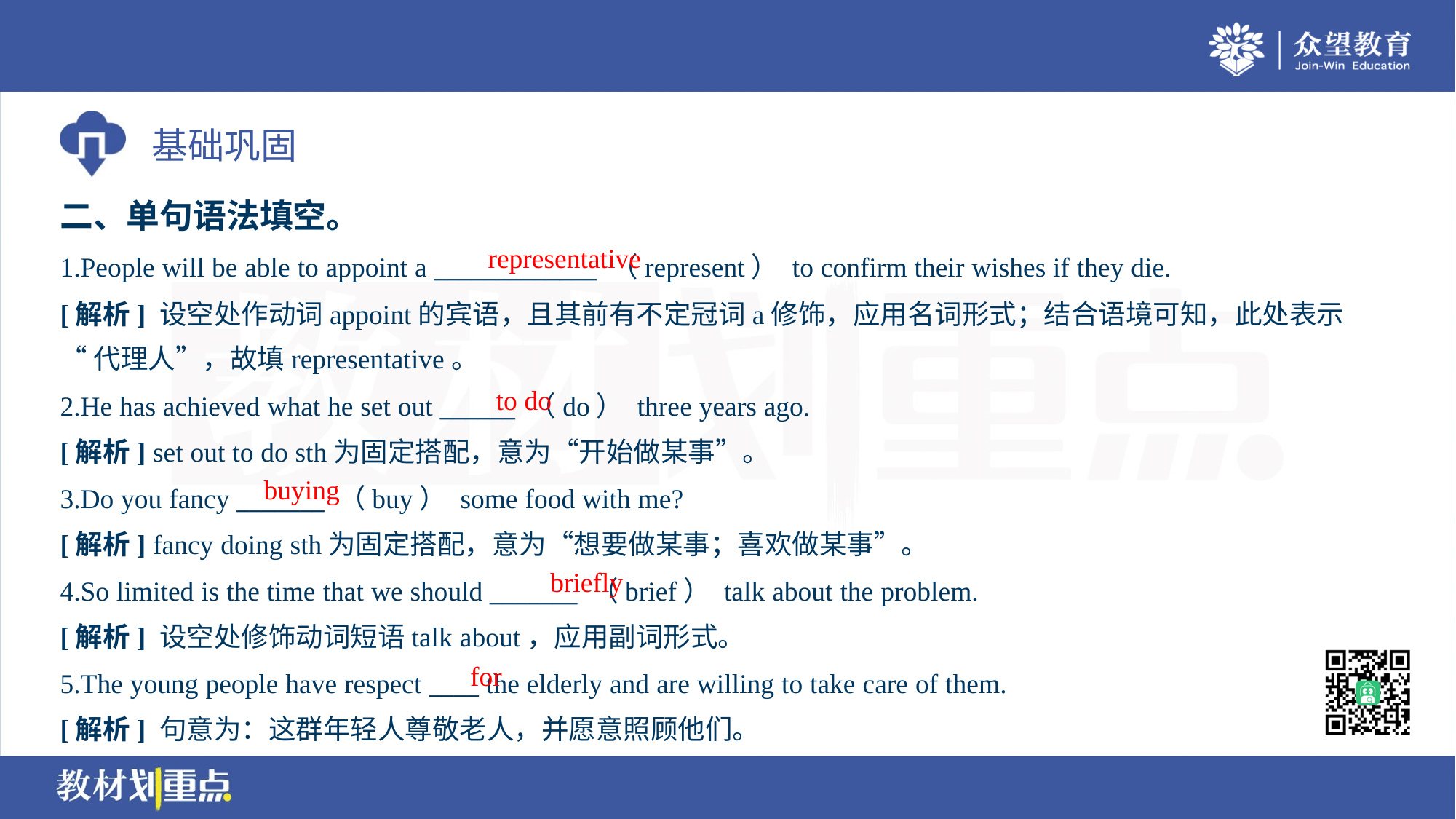

二、单句语法填空。
representative
1.People will be able to appoint a _____________ （represent） to confirm their wishes if they die.
[解析] 设空处作动词appoint的宾语，且其前有不定冠词a修饰，应用名词形式；结合语境可知，此处表示
“代理人”，故填representative。
to do
2.He has achieved what he set out ______ （do） three years ago.
[解析] set out to do sth为固定搭配，意为“开始做某事”。
buying
3.Do you fancy _______ （buy） some food with me?
[解析] fancy doing sth为固定搭配，意为“想要做某事；喜欢做某事”。
briefly
4.So limited is the time that we should _______ （brief） talk about the problem.
[解析] 设空处修饰动词短语talk about，应用副词形式。
for
5.The young people have respect ____ the elderly and are willing to take care of them.
[解析] 句意为：这群年轻人尊敬老人，并愿意照顾他们。